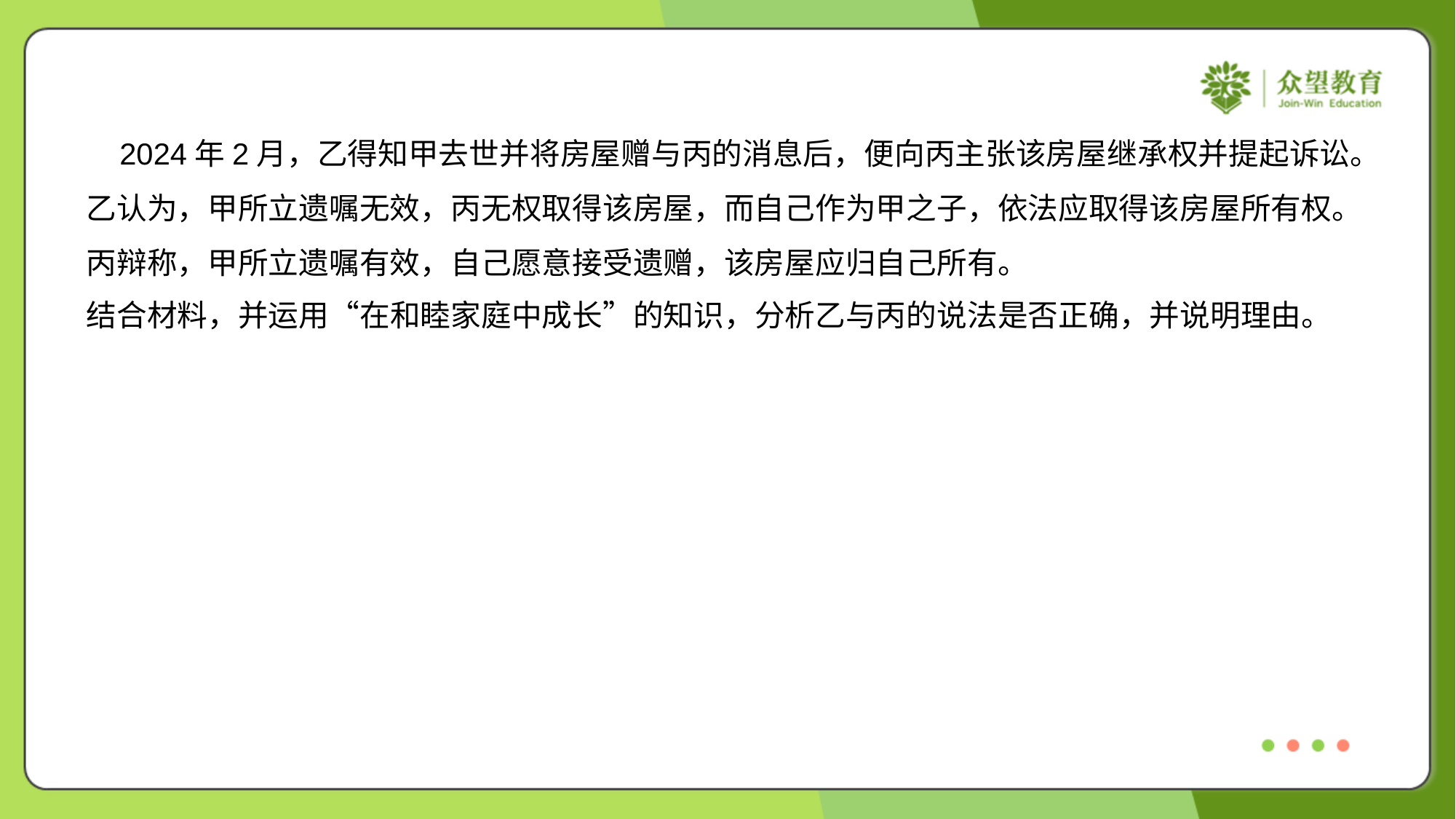

2024年2月，乙得知甲去世并将房屋赠与丙的消息后，便向丙主张该房屋继承权并提起诉讼。
乙认为，甲所立遗嘱无效，丙无权取得该房屋，而自己作为甲之子，依法应取得该房屋所有权。
丙辩称，甲所立遗嘱有效，自己愿意接受遗赠，该房屋应归自己所有。
结合材料，并运用“在和睦家庭中成长”的知识，分析乙与丙的说法是否正确，并说明理由。